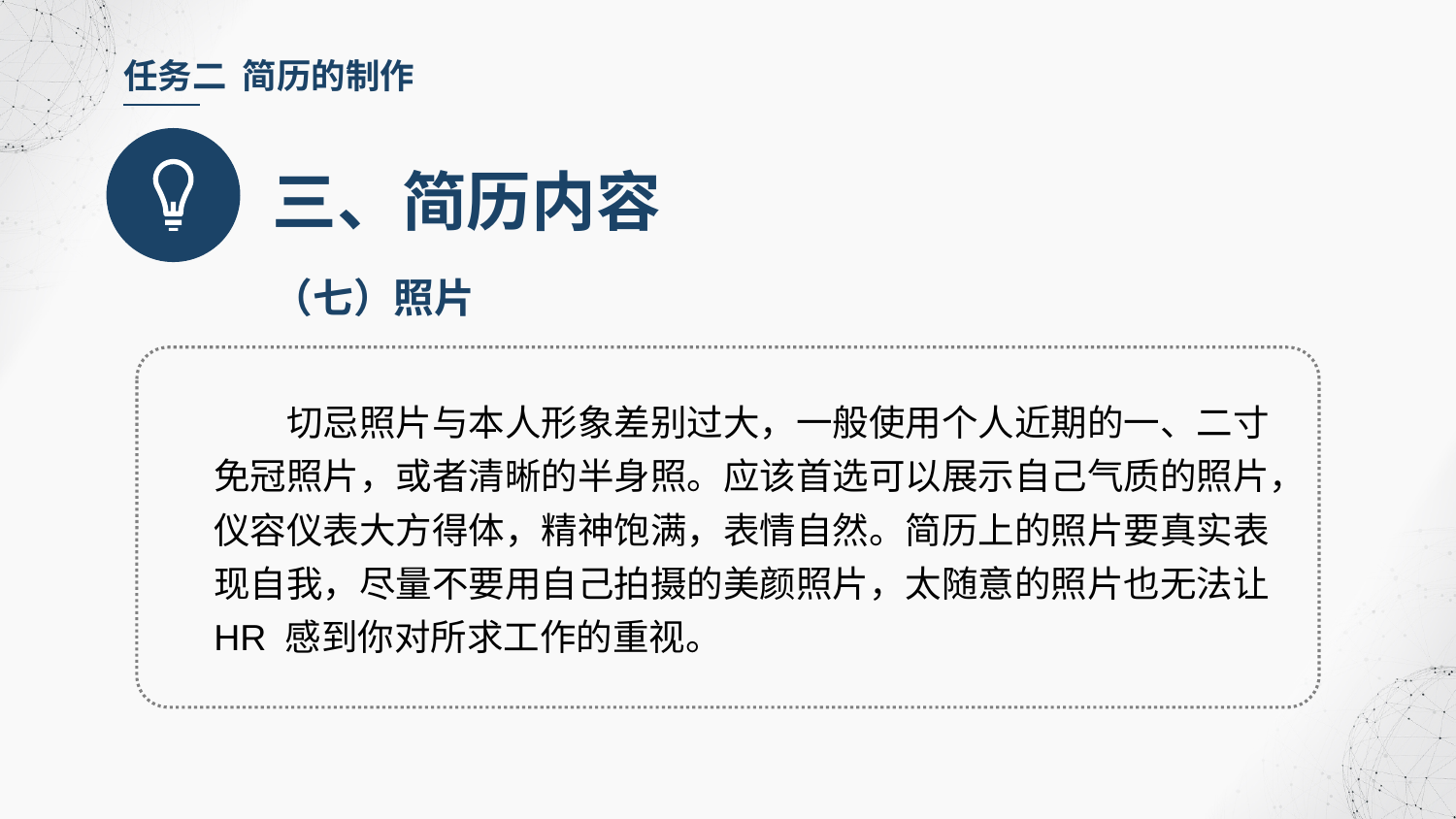

任务二  简历的制作

三、简历内容
（七）照片

切忌照片与本人形象差别过大，一般使用个人近期的一、二寸免冠照片，或者清晰的半身照。应该首选可以展示自己气质的照片，仪容仪表大方得体，精神饱满，表情自然。简历上的照片要真实表现自我，尽量不要用自己拍摄的美颜照片，太随意的照片也无法让 HR 感到你对所求工作的重视。